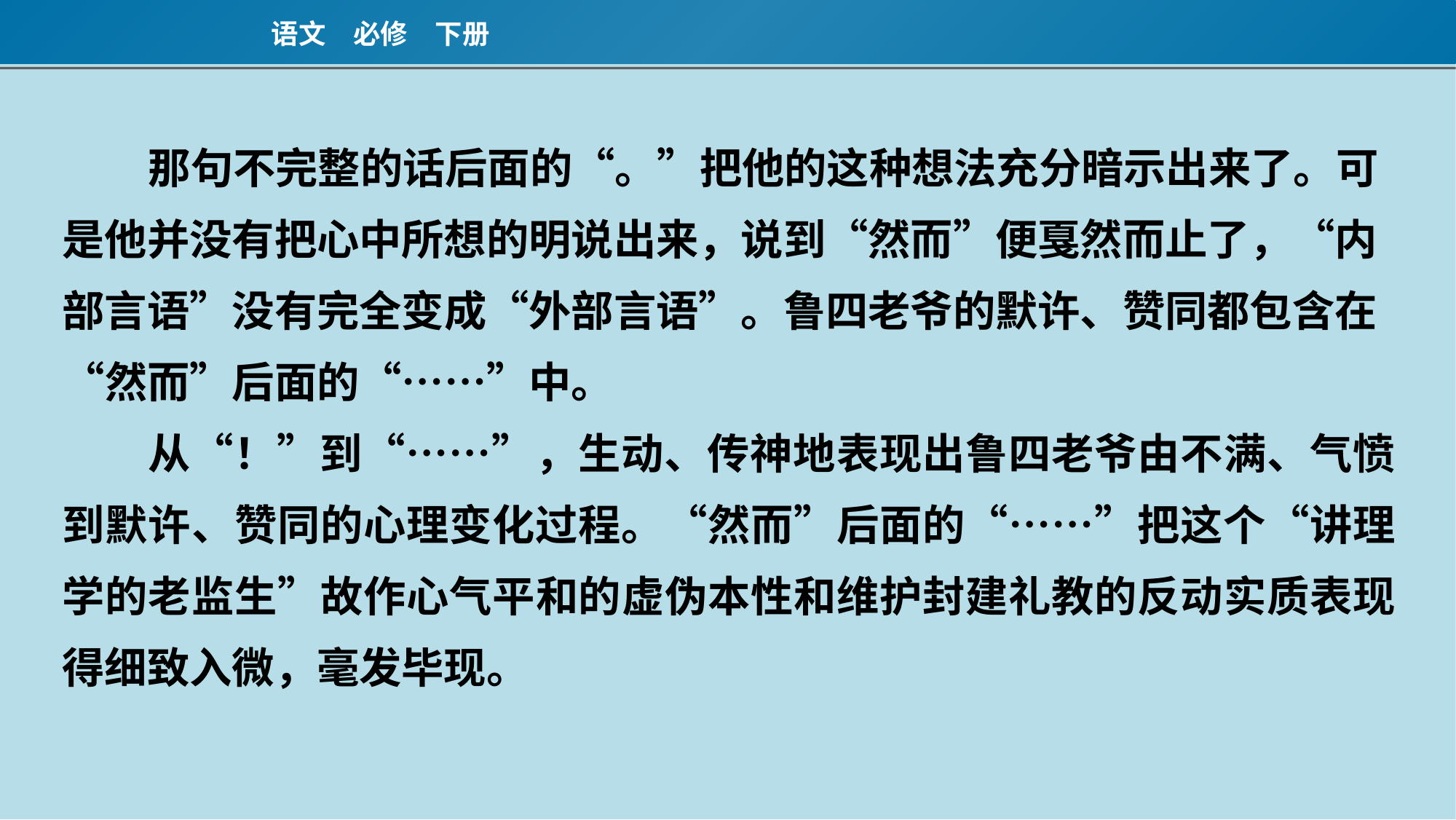

那句不完整的话后面的“。”把他的这种想法充分暗示出来了。可是他并没有把心中所想的明说出来，说到“然而”便戛然而止了，“内部言语”没有完全变成“外部言语”。鲁四老爷的默许、赞同都包含在“然而”后面的“……”中。
从“！”到“……”，生动、传神地表现出鲁四老爷由不满、气愤到默许、赞同的心理变化过程。“然而”后面的“……”把这个“讲理学的老监生”故作心气平和的虚伪本性和维护封建礼教的反动实质表现得细致入微，毫发毕现。